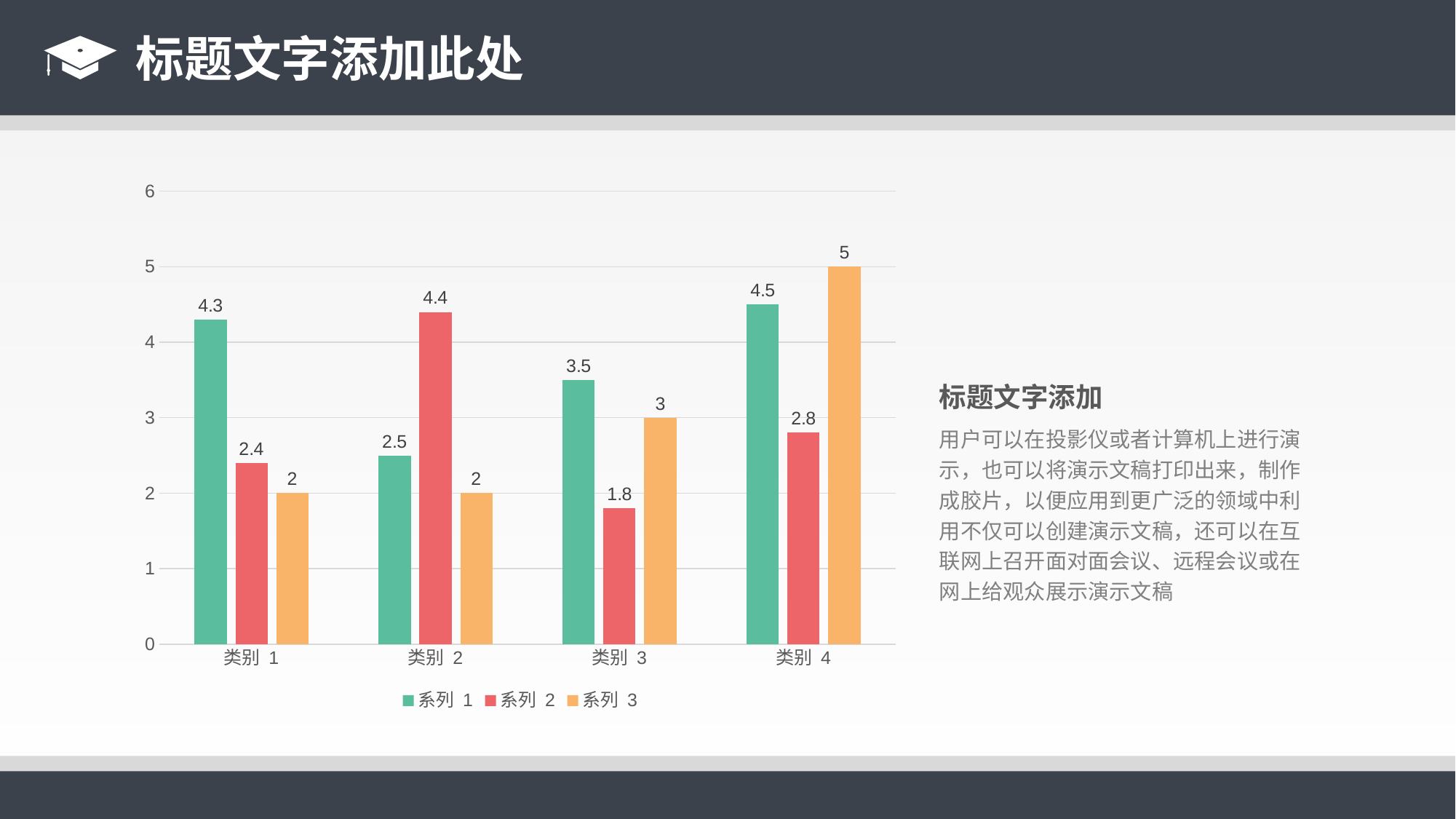

标题文字添加此处

### Chart

| Category | 系列 1 | 系列 2 | 系列 3 |
|---|---|---|---|
| 类别 1 | 4.3 | 2.4 | 2.0 |
| 类别 2 | 2.5 | 4.4 | 2.0 |
| 类别 3 | 3.5 | 1.8 | 3.0 |
| 类别 4 | 4.5 | 2.8 | 5.0 |
标题文字添加
用户可以在投影仪或者计算机上进行演示，也可以将演示文稿打印出来，制作成胶片，以便应用到更广泛的领域中利用不仅可以创建演示文稿，还可以在互联网上召开面对面会议、远程会议或在网上给观众展示演示文稿